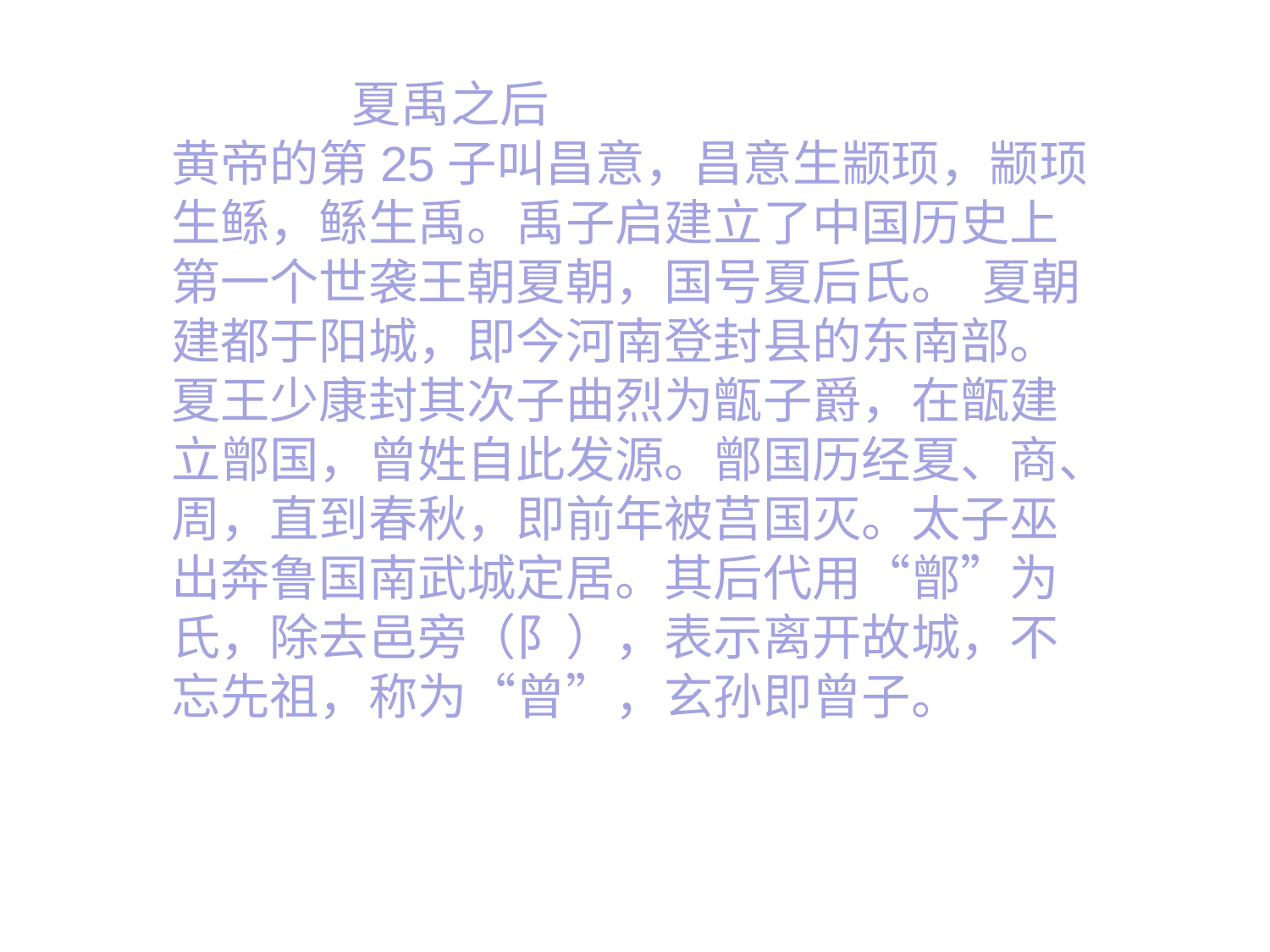

# 夏禹之后 黄帝的第25子叫昌意，昌意生颛顼，颛顼生鲧，鲧生禹。禹子启建立了中国历史上第一个世袭王朝夏朝，国号夏后氏。  夏朝建都于阳城，即今河南登封县的东南部。夏王少康封其次子曲烈为甑子爵，在甑建立鄫国，曾姓自此发源。鄫国历经夏、商、周，直到春秋，即前年被莒国灭。太子巫出奔鲁国南武城定居。其后代用“鄫”为氏，除去邑旁（阝），表示离开故城，不忘先祖，称为“曾”，玄孙即曾子。